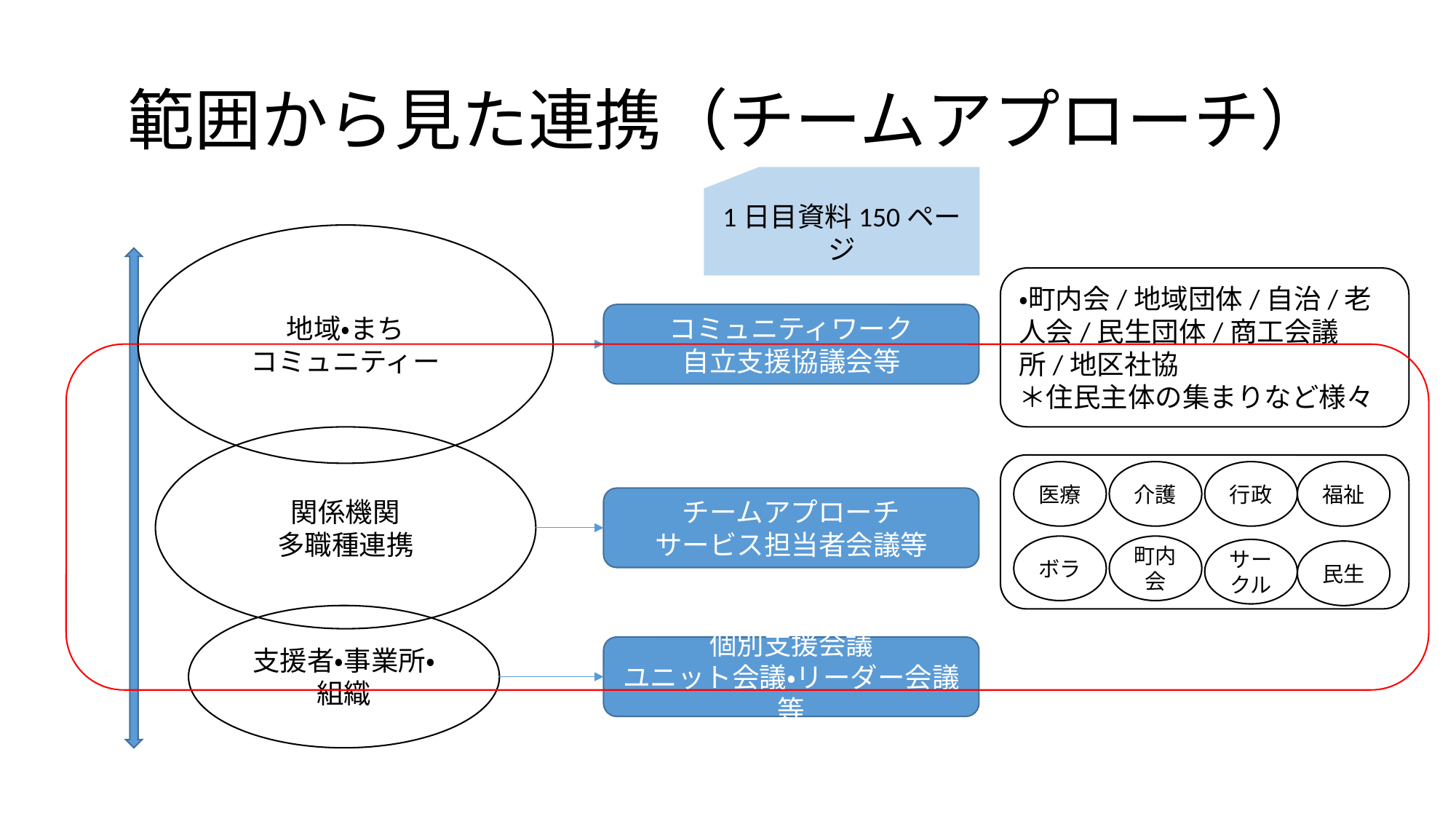

# 範囲から見た連携（チームアプローチ）
1日目資料150ページ
地域・まち
コミュニティー

・町内会/地域団体/自治/老人会/民生団体/商工会議所/地区社協
＊住民主体の集まりなど様々
コミュニティワーク
自立支援協議会等

関係機関
多職種連携

医療
行政
福祉
介護
チームアプローチ
サービス担当者会議等
ボラ
町内会
サークル
民生
支援者・事業所・組織
個別支援会議
ユニット会議・リーダー会議等